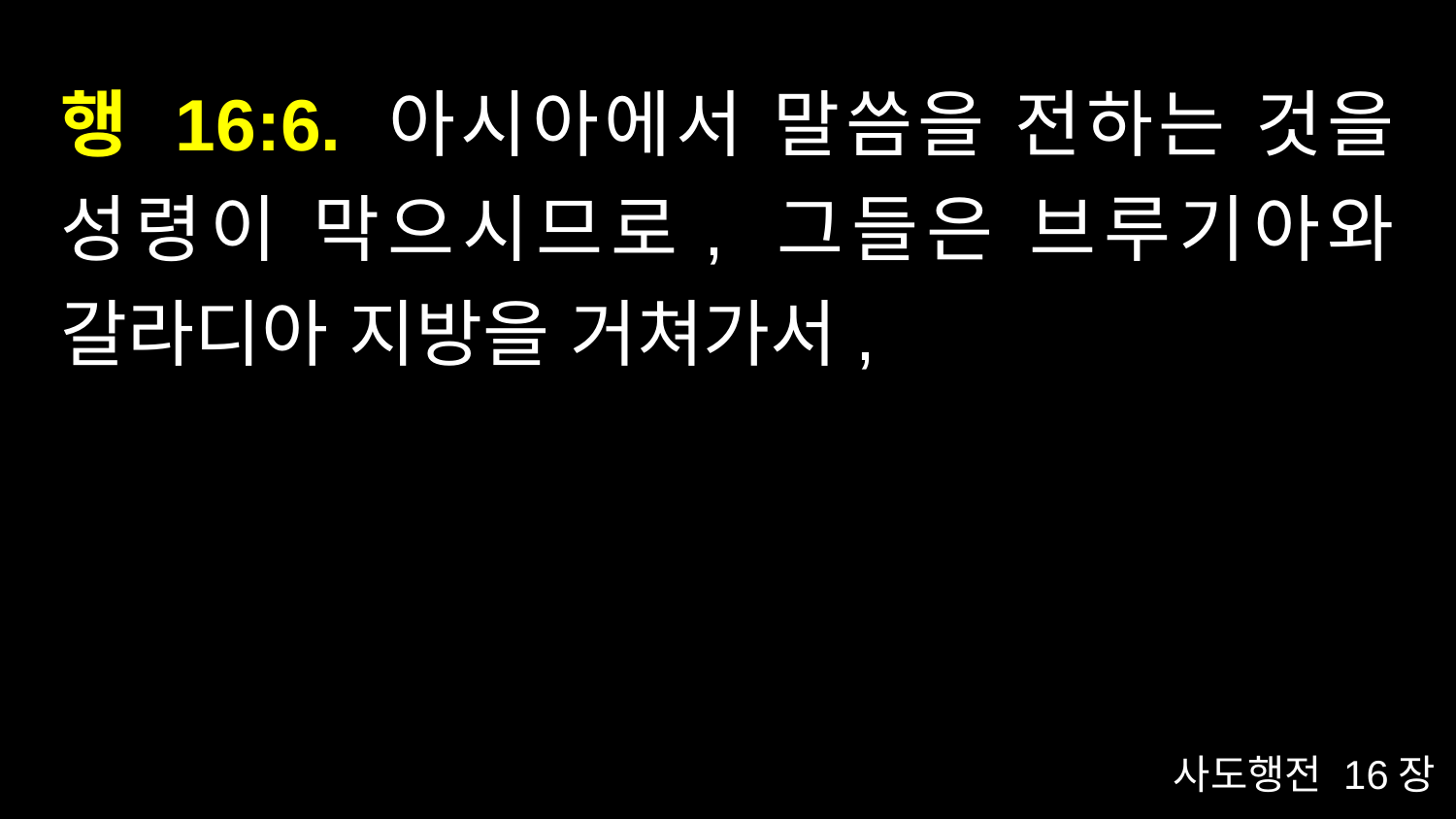

# 행 16:6. 아시아에서 말씀을 전하는 것을 성령이 막으시므로, 그들은 브루기아와 갈라디아 지방을 거쳐가서,
사도행전 16장